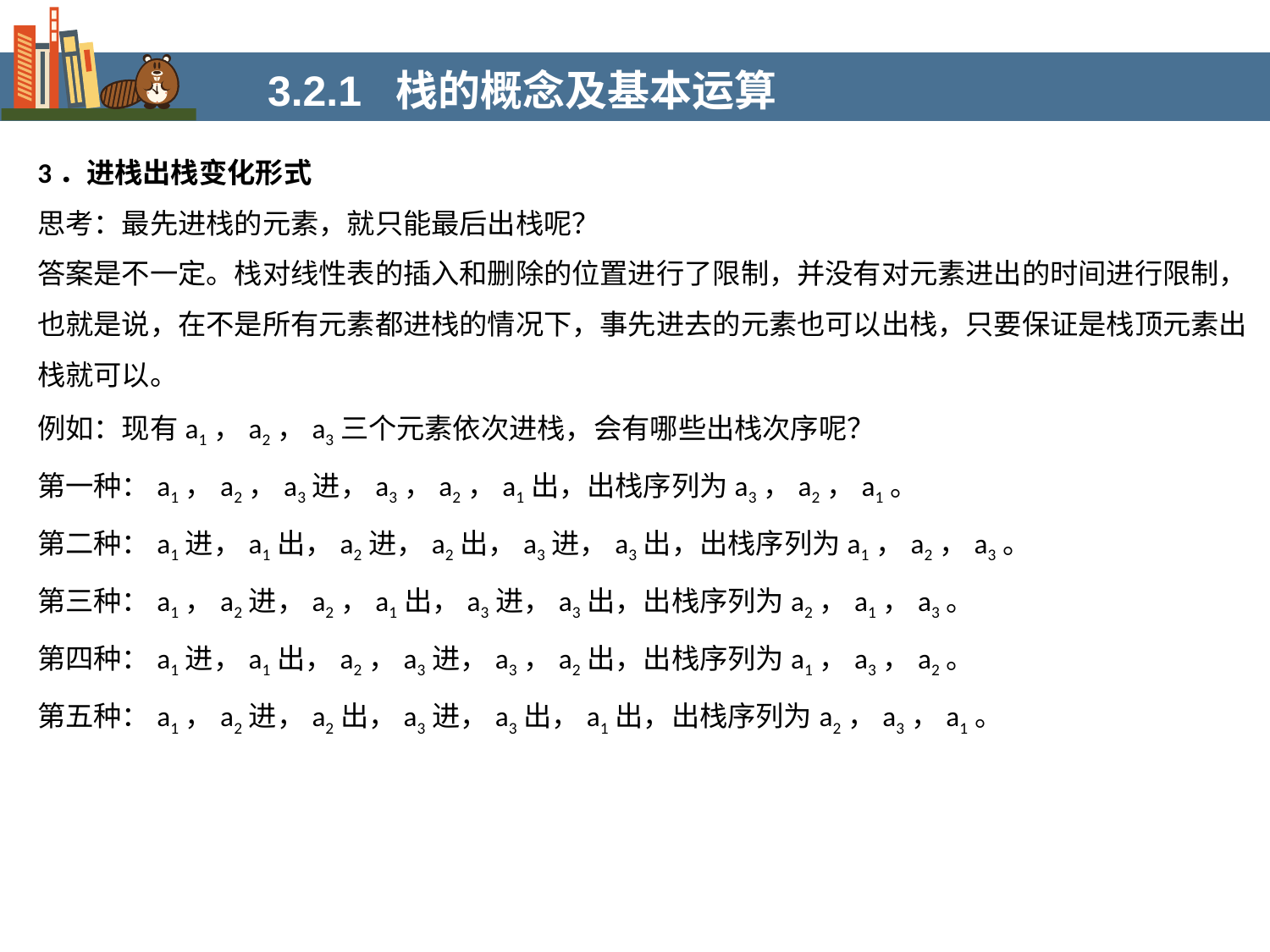

3.2.1  栈的概念及基本运算
3．进栈出栈变化形式
思考：最先进栈的元素，就只能最后出栈呢？
答案是不一定。栈对线性表的插入和删除的位置进行了限制，并没有对元素进出的时间进行限制，也就是说，在不是所有元素都进栈的情况下，事先进去的元素也可以出栈，只要保证是栈顶元素出栈就可以。
例如：现有a1，a2，a3三个元素依次进栈，会有哪些出栈次序呢？
第一种：a1，a2，a3进，a3，a2，a1出，出栈序列为a3，a2，a1。
第二种：a1进，a1出，a2进，a2出，a3进，a3出，出栈序列为a1，a2，a3。
第三种：a1，a2进，a2，a1出，a3进，a3出，出栈序列为a2，a1，a3。
第四种：a1进，a1出，a2，a3进，a3，a2出，出栈序列为a1，a3，a2。
第五种：a1，a2进，a2出，a3进，a3出，a1出，出栈序列为a2，a3，a1。